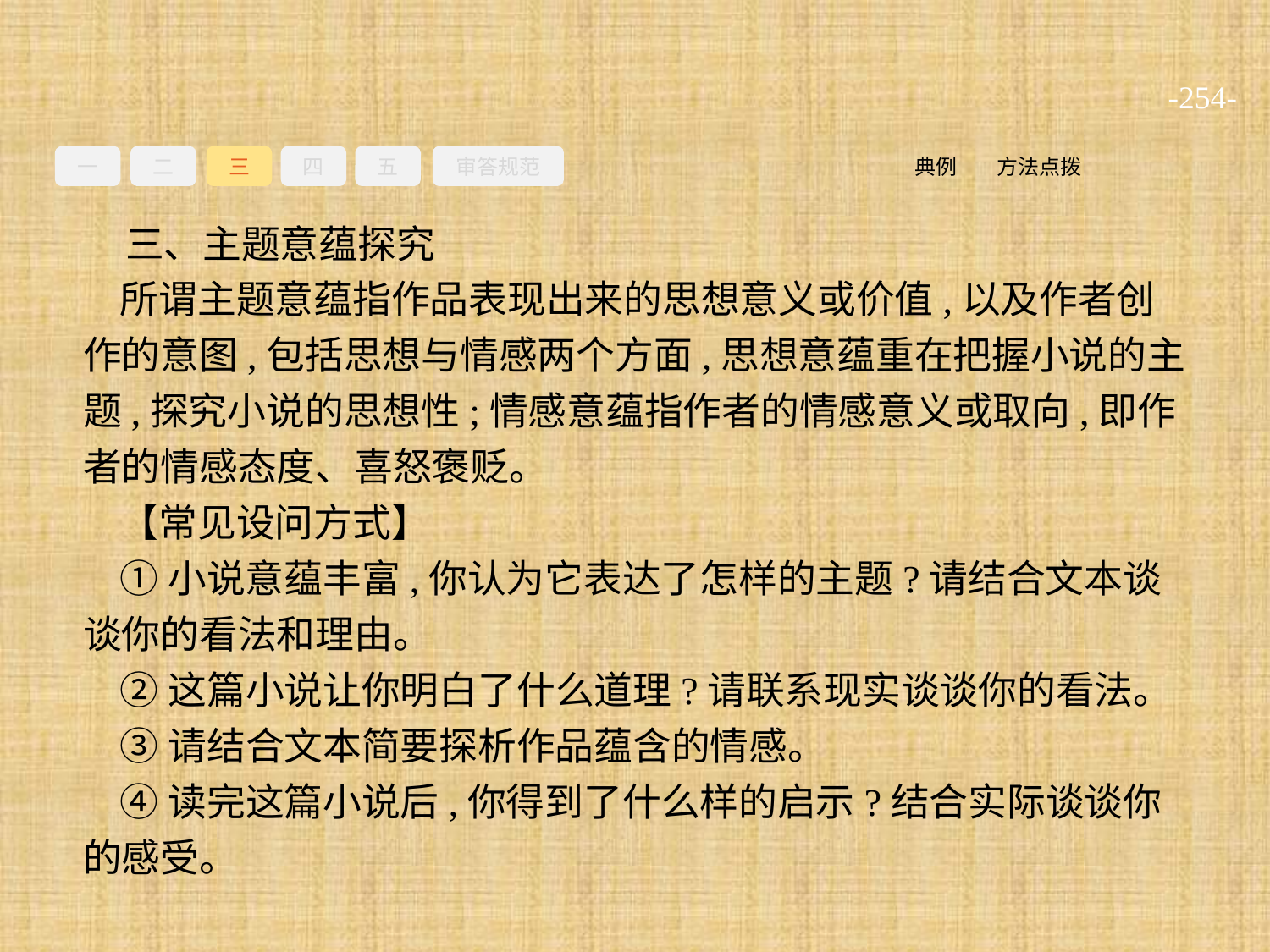

-254-
一
二
三
四
五
审答规范
方法点拨
典例
三、主题意蕴探究
所谓主题意蕴指作品表现出来的思想意义或价值,以及作者创作的意图,包括思想与情感两个方面,思想意蕴重在把握小说的主题,探究小说的思想性;情感意蕴指作者的情感意义或取向,即作者的情感态度、喜怒褒贬。
【常见设问方式】
①小说意蕴丰富,你认为它表达了怎样的主题?请结合文本谈谈你的看法和理由。
②这篇小说让你明白了什么道理?请联系现实谈谈你的看法。
③请结合文本简要探析作品蕴含的情感。
④读完这篇小说后,你得到了什么样的启示?结合实际谈谈你的感受。